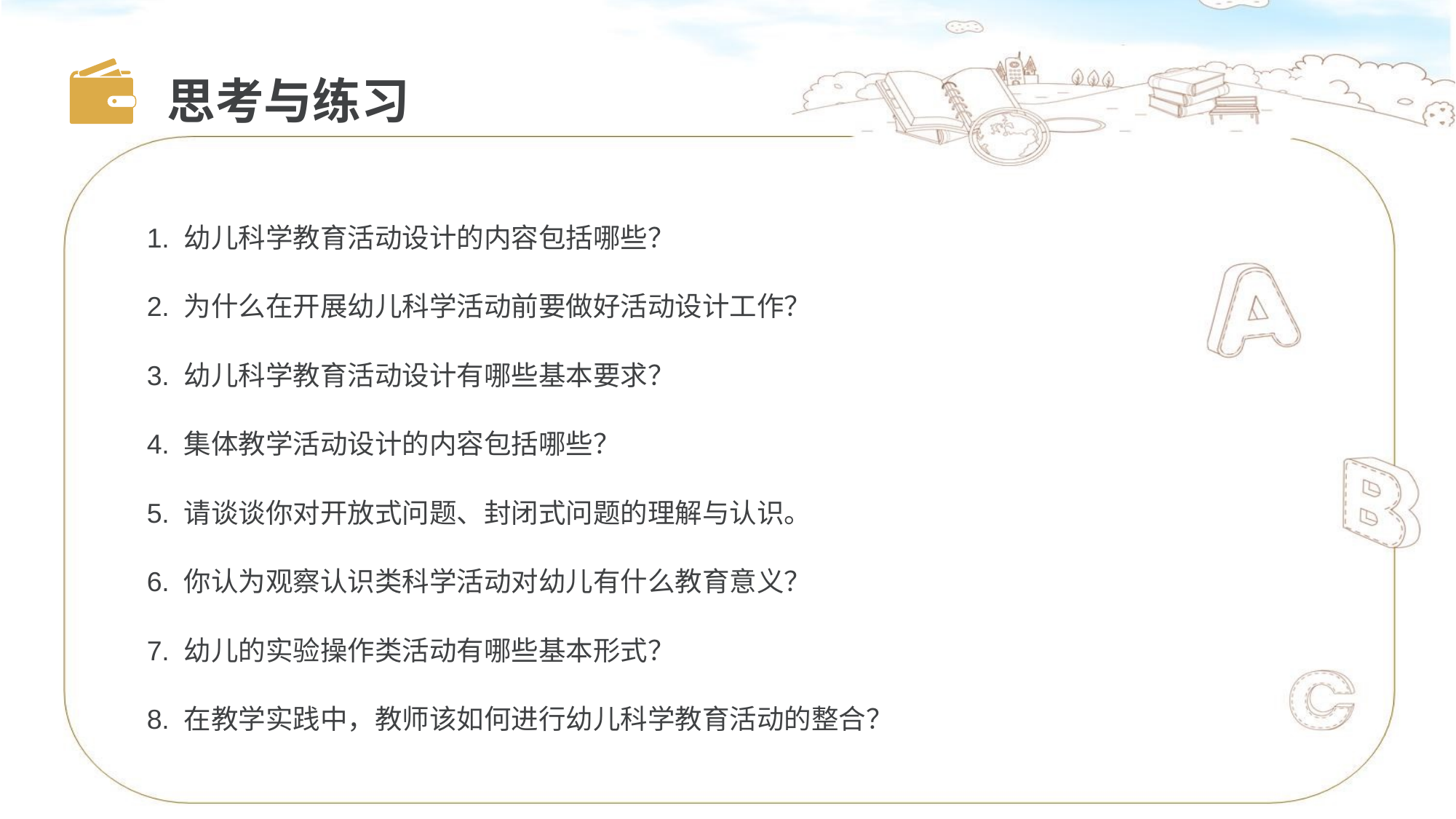

思考与练习

1. 幼儿科学教育活动设计的内容包括哪些？
2. 为什么在开展幼儿科学活动前要做好活动设计工作？
3. 幼儿科学教育活动设计有哪些基本要求？
4. 集体教学活动设计的内容包括哪些？
5. 请谈谈你对开放式问题、封闭式问题的理解与认识。
6. 你认为观察认识类科学活动对幼儿有什么教育意义？
7. 幼儿的实验操作类活动有哪些基本形式？
8. 在教学实践中，教师该如何进行幼儿科学教育活动的整合？